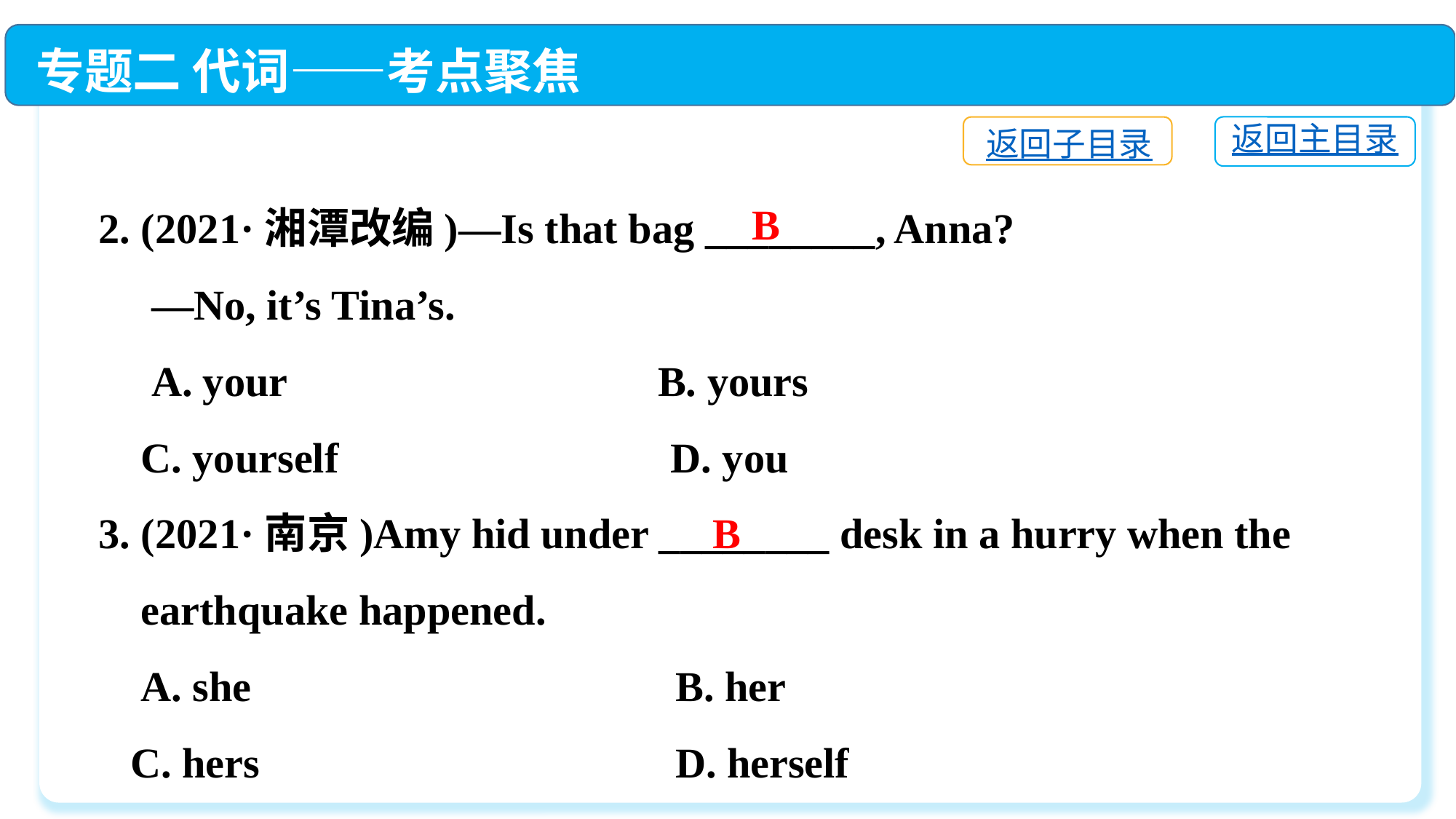

专题二 代词——考点聚焦

返回主目录

返回子目录
2. (2021·湘潭改编)—Is that bag ________, Anna?
     —No, it’s Tina’s.
     A. your　　 	                       B. yours
    C. yourself　　 	             D. you
3. (2021·南京)Amy hid under ________ desk in a hurry when the
    earthquake happened.
    A. she	                                  B. her
   C. hers	                                  D. herself
B

B